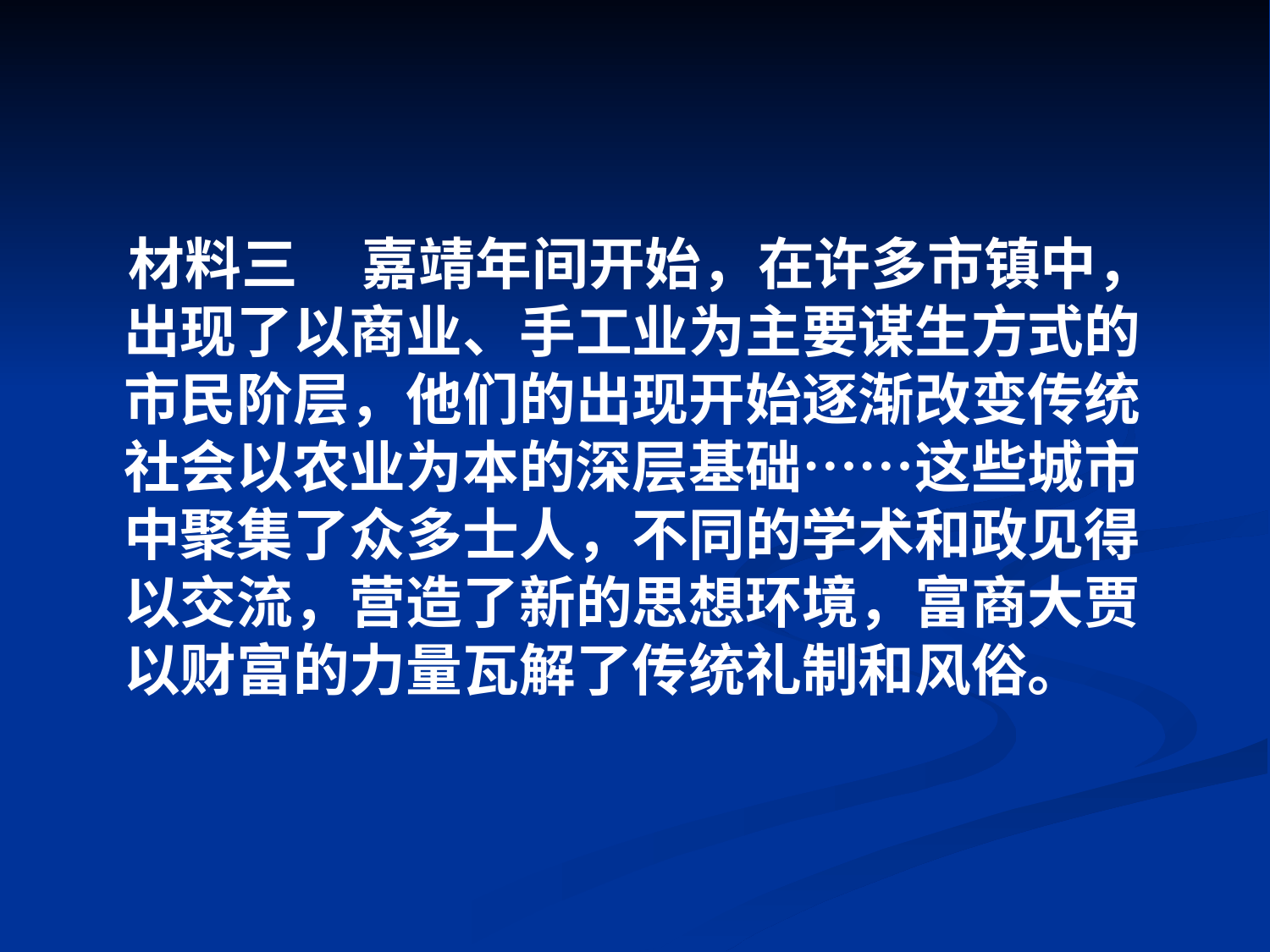

材料三     嘉靖年间开始，在许多市镇中，出现了以商业、手工业为主要谋生方式的市民阶层，他们的出现开始逐渐改变传统社会以农业为本的深层基础……这些城市中聚集了众多士人，不同的学术和政见得以交流，营造了新的思想环境，富商大贾以财富的力量瓦解了传统礼制和风俗。